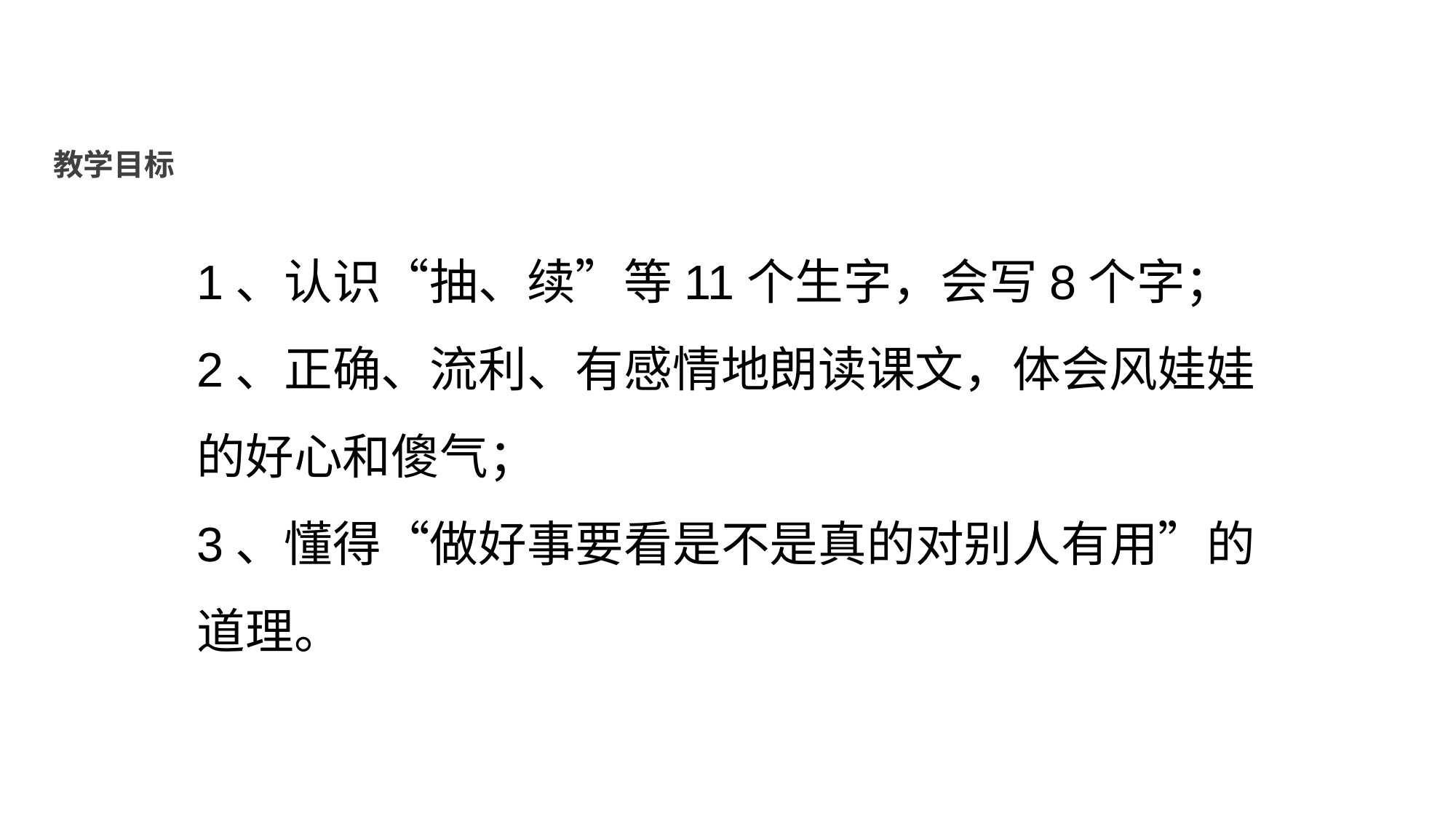

教学目标
1、认识“抽、续”等11个生字，会写8个字；
2、正确、流利、有感情地朗读课文，体会风娃娃的好心和傻气；
3、懂得“做好事要看是不是真的对别人有用”的道理。